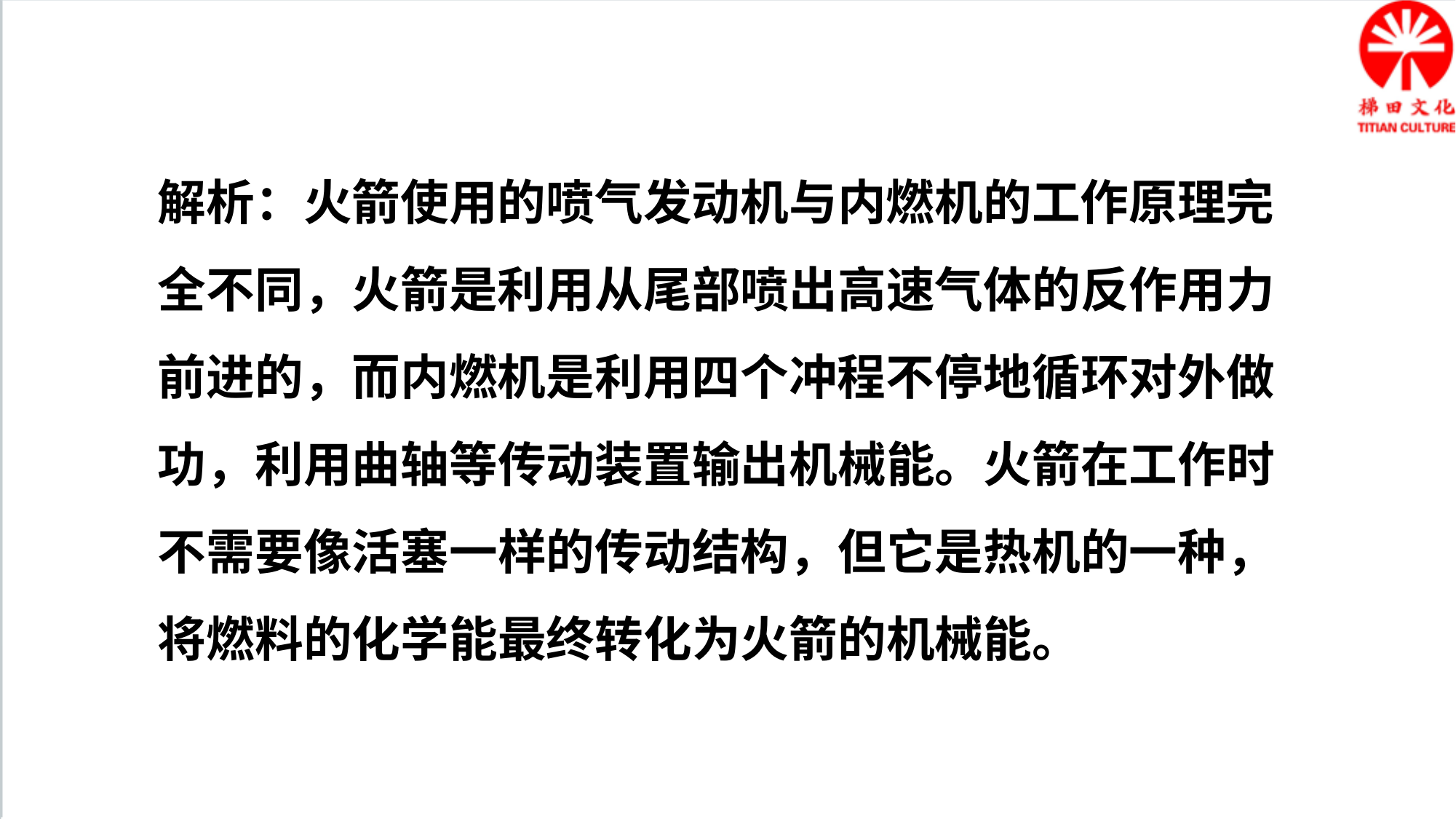

解析：火箭使用的喷气发动机与内燃机的工作原理完全不同，火箭是利用从尾部喷出高速气体的反作用力前进的，而内燃机是利用四个冲程不停地循环对外做功，利用曲轴等传动装置输出机械能。火箭在工作时不需要像活塞一样的传动结构，但它是热机的一种，将燃料的化学能最终转化为火箭的机械能。